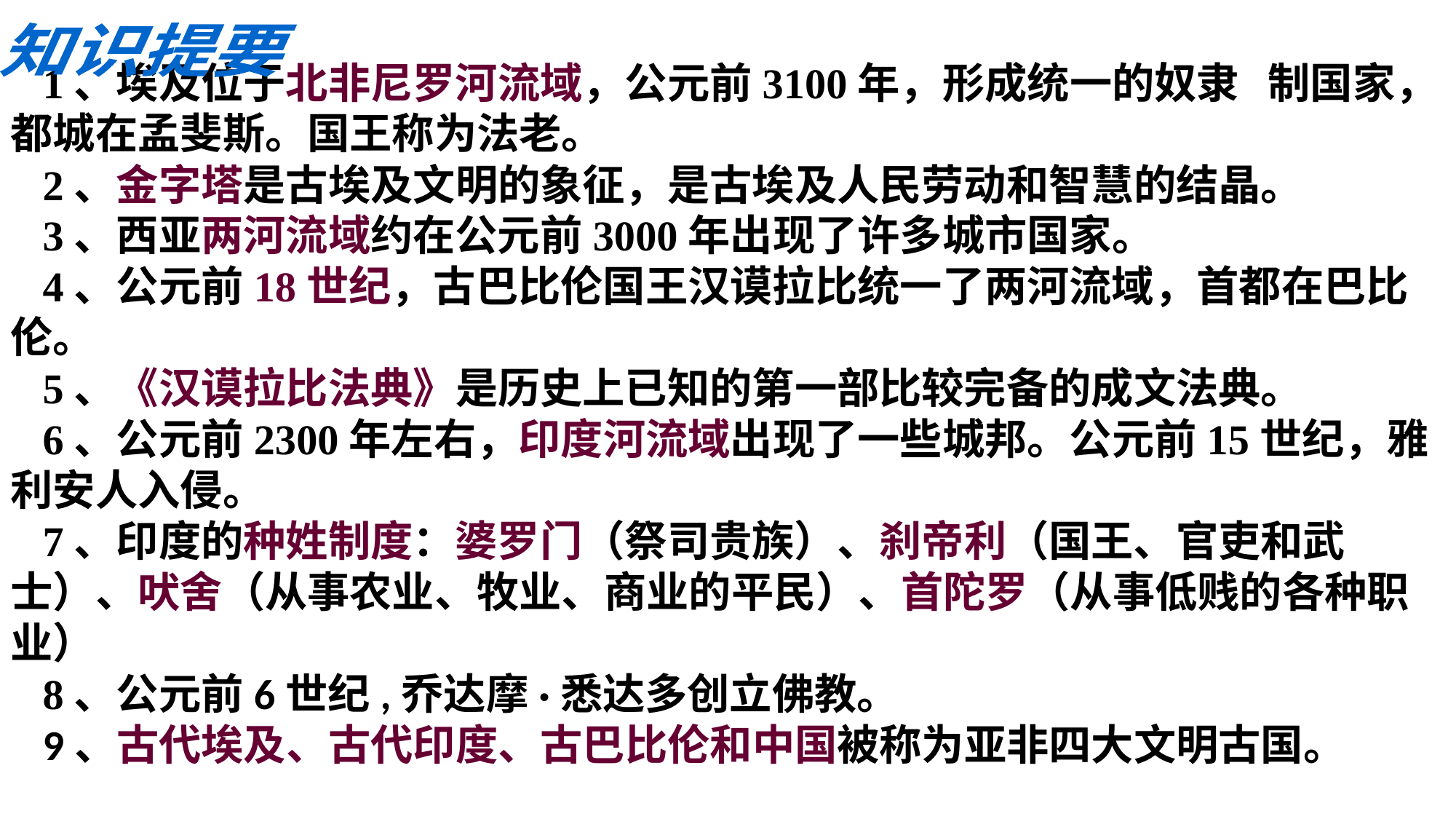

知识提要
1、埃及位于北非尼罗河流域，公元前3100年，形成统一的奴隶   制国家，都城在孟斐斯。国王称为法老。
2、金字塔是古埃及文明的象征，是古埃及人民劳动和智慧的结晶。
3、西亚两河流域约在公元前3000年出现了许多城市国家。
4、公元前18世纪，古巴比伦国王汉谟拉比统一了两河流域，首都在巴比伦。
5、《汉谟拉比法典》是历史上已知的第一部比较完备的成文法典。
6、公元前2300年左右，印度河流域出现了一些城邦。公元前15世纪，雅利安人入侵。
7、印度的种姓制度：婆罗门（祭司贵族）、刹帝利（国王、官吏和武士）、吠舍（从事农业、牧业、商业的平民）、首陀罗（从事低贱的各种职业）
8、公元前6世纪,乔达摩·悉达多创立佛教。
9、古代埃及、古代印度、古巴比伦和中国被称为亚非四大文明古国。